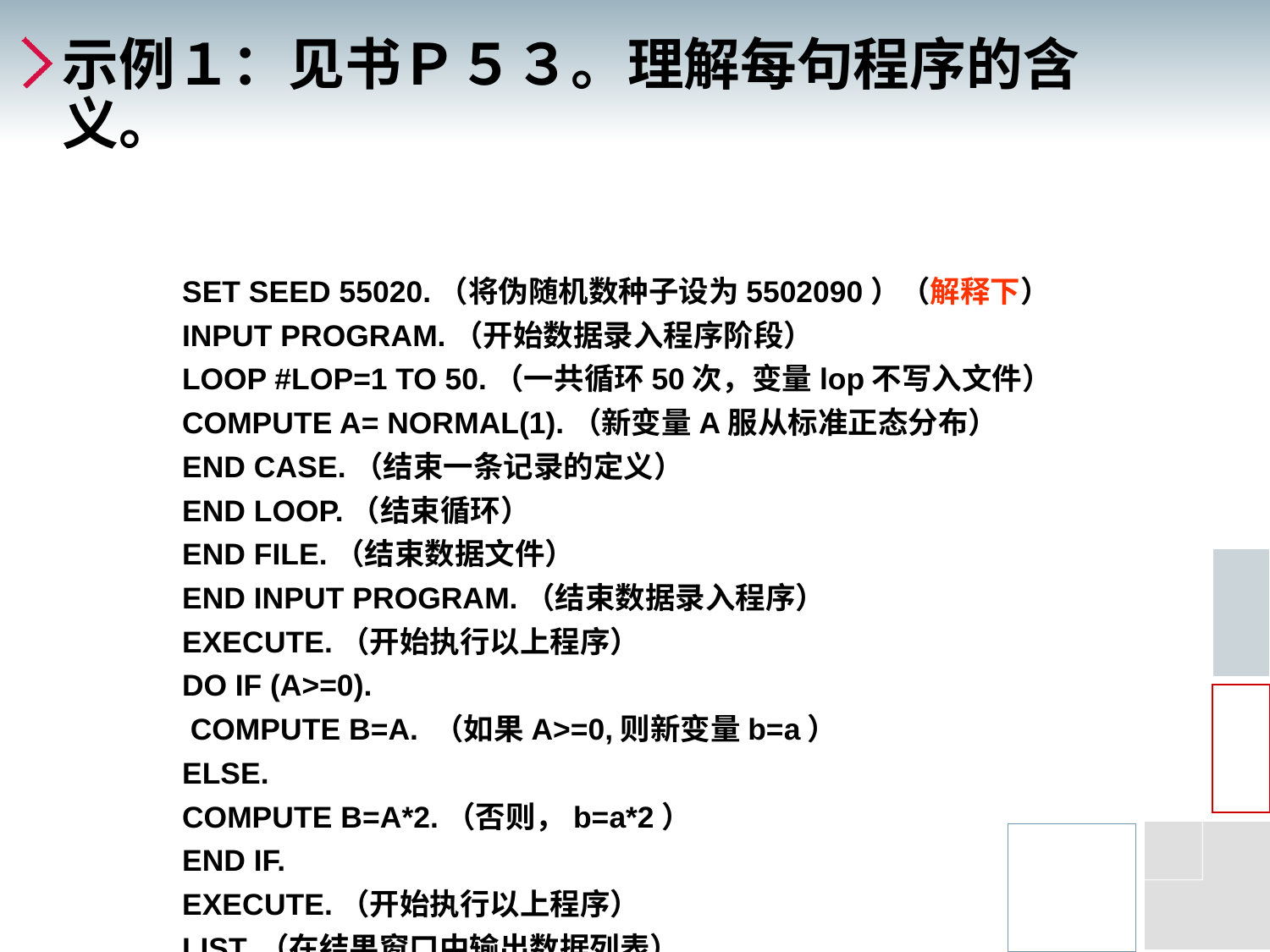

# 示例１：见书Ｐ５３。理解每句程序的含义。

SET SEED 55020.（将伪随机数种子设为5502090）（解释下）
INPUT PROGRAM.（开始数据录入程序阶段）
LOOP #LOP=1 TO 50.（一共循环50次，变量lop不写入文件）
COMPUTE A= NORMAL(1).（新变量A服从标准正态分布）
END CASE.（结束一条记录的定义）
END LOOP.（结束循环）
END FILE.（结束数据文件）
END INPUT PROGRAM.（结束数据录入程序）
EXECUTE.（开始执行以上程序）
DO IF (A>=0).
 COMPUTE B=A. （如果A>=0,则新变量b=a）
ELSE.
COMPUTE B=A*2.（否则，b=a*2）
END IF.
EXECUTE.（开始执行以上程序）
LIST.（在结果窗口中输出数据列表）